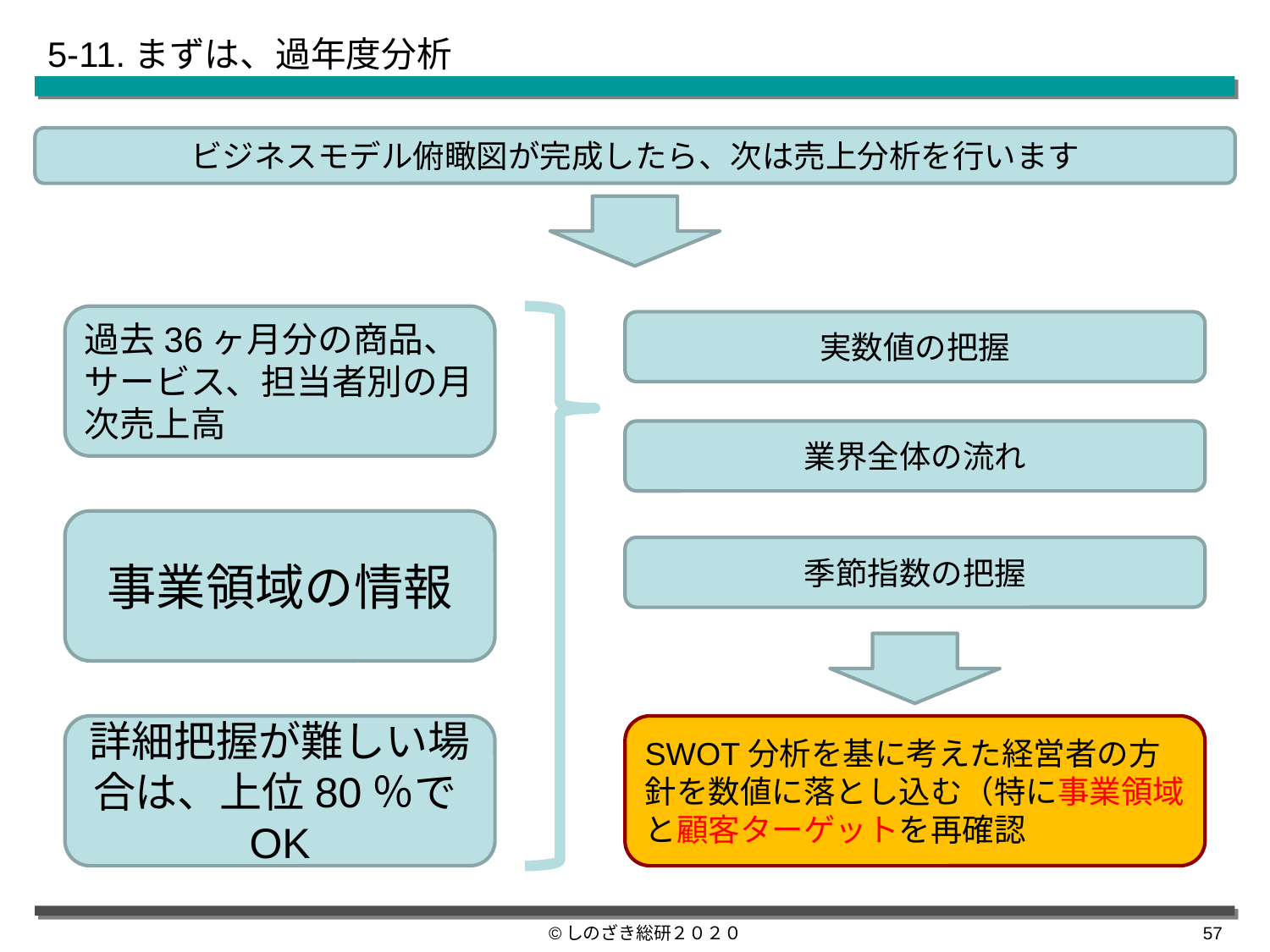

5-11.まずは、過年度分析
ビジネスモデル俯瞰図が完成したら、次は売上分析を行います

過去36ヶ月分の商品、サービス、担当者別の月次売上高

実数値の把握
業界全体の流れ
事業領域の情報
季節指数の把握

詳細把握が難しい場合は、上位80％でOK
SWOT分析を基に考えた経営者の方針を数値に落とし込む（特に事業領域と顧客ターゲットを再確認
©しのざき総研２０２０
57